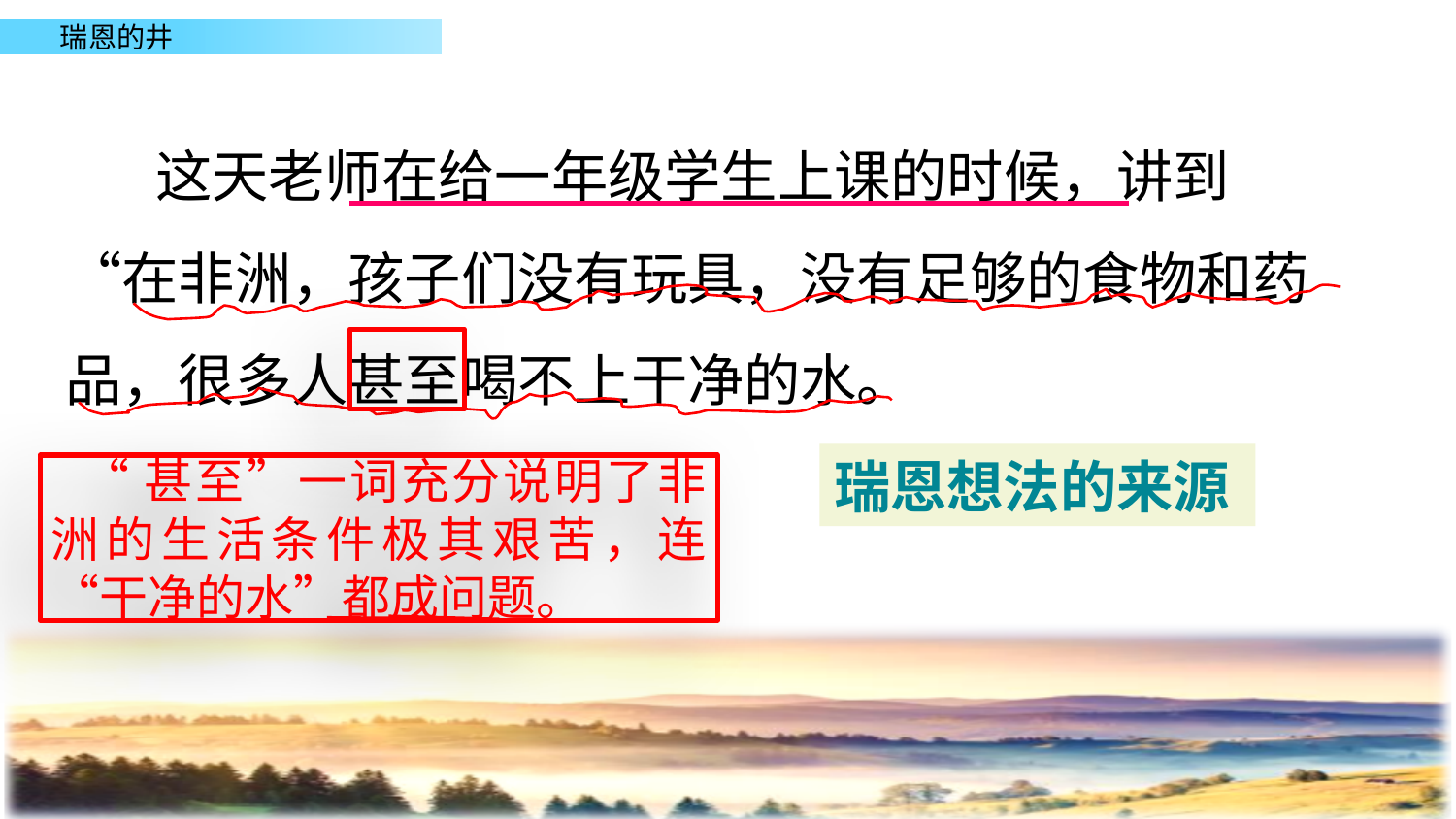

这天老师在给一年级学生上课的时候，讲到“在非洲，孩子们没有玩具，没有足够的食物和药品，很多人甚至喝不上干净的水。

瑞恩想法的来源
  “甚至”一词充分说明了非洲的生活条件极其艰苦，连“干净的水”都成问题。